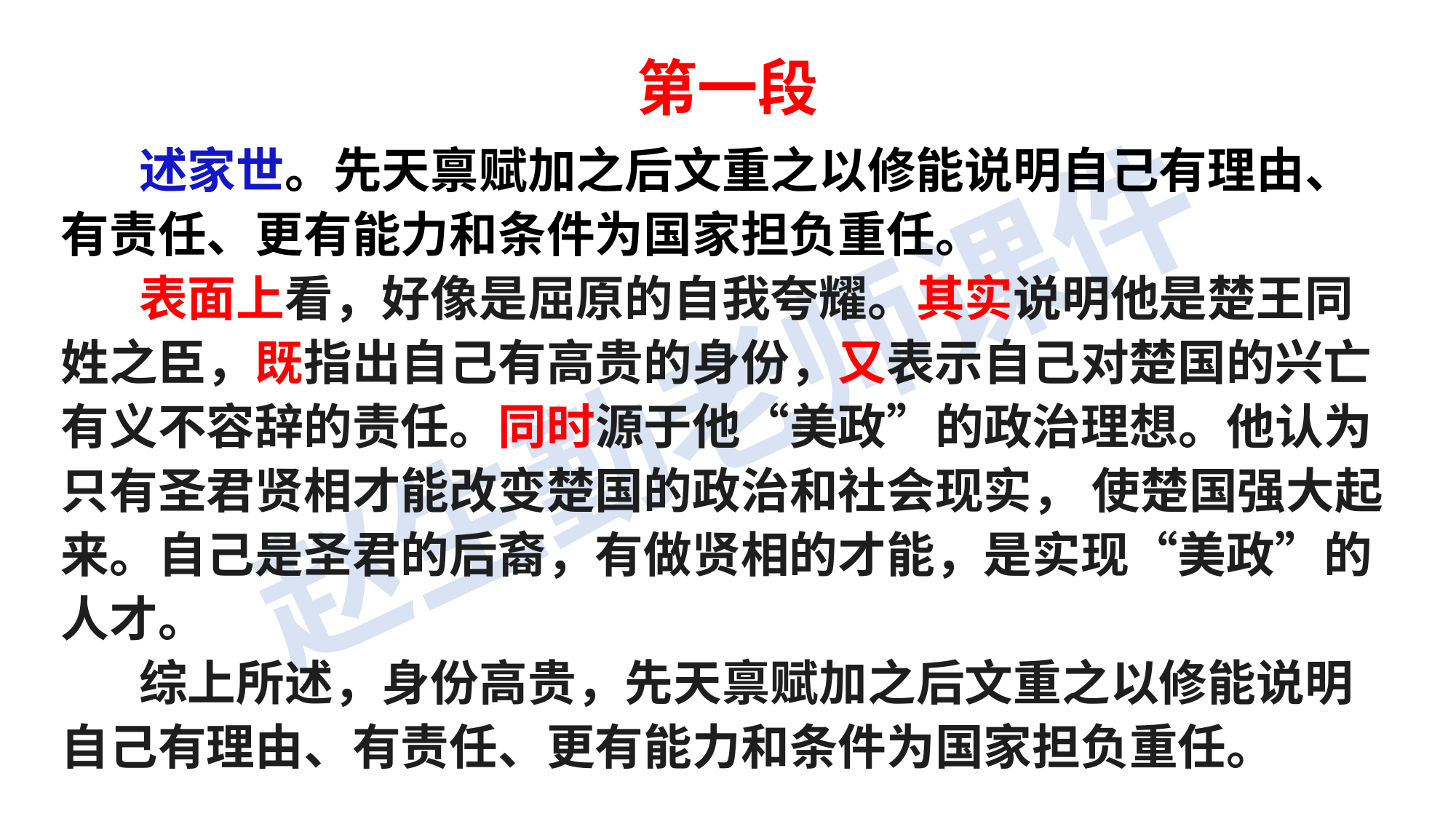

第一段
      述家世。先天禀赋加之后文重之以修能说明自己有理由、有责任、更有能力和条件为国家担负重任。
      表面上看，好像是屈原的自我夸耀。其实说明他是楚王同姓之臣，既指出自己有高贵的身份，又表示自己对楚国的兴亡有义不容辞的责任。同时源于他“美政”的政治理想。他认为只有圣君贤相才能改变楚国的政治和社会现实， 使楚国强大起来。自己是圣君的后裔，有做贤相的才能，是实现“美政”的人才。
      综上所述，身份高贵，先天禀赋加之后文重之以修能说明自己有理由、有责任、更有能力和条件为国家担负重任。